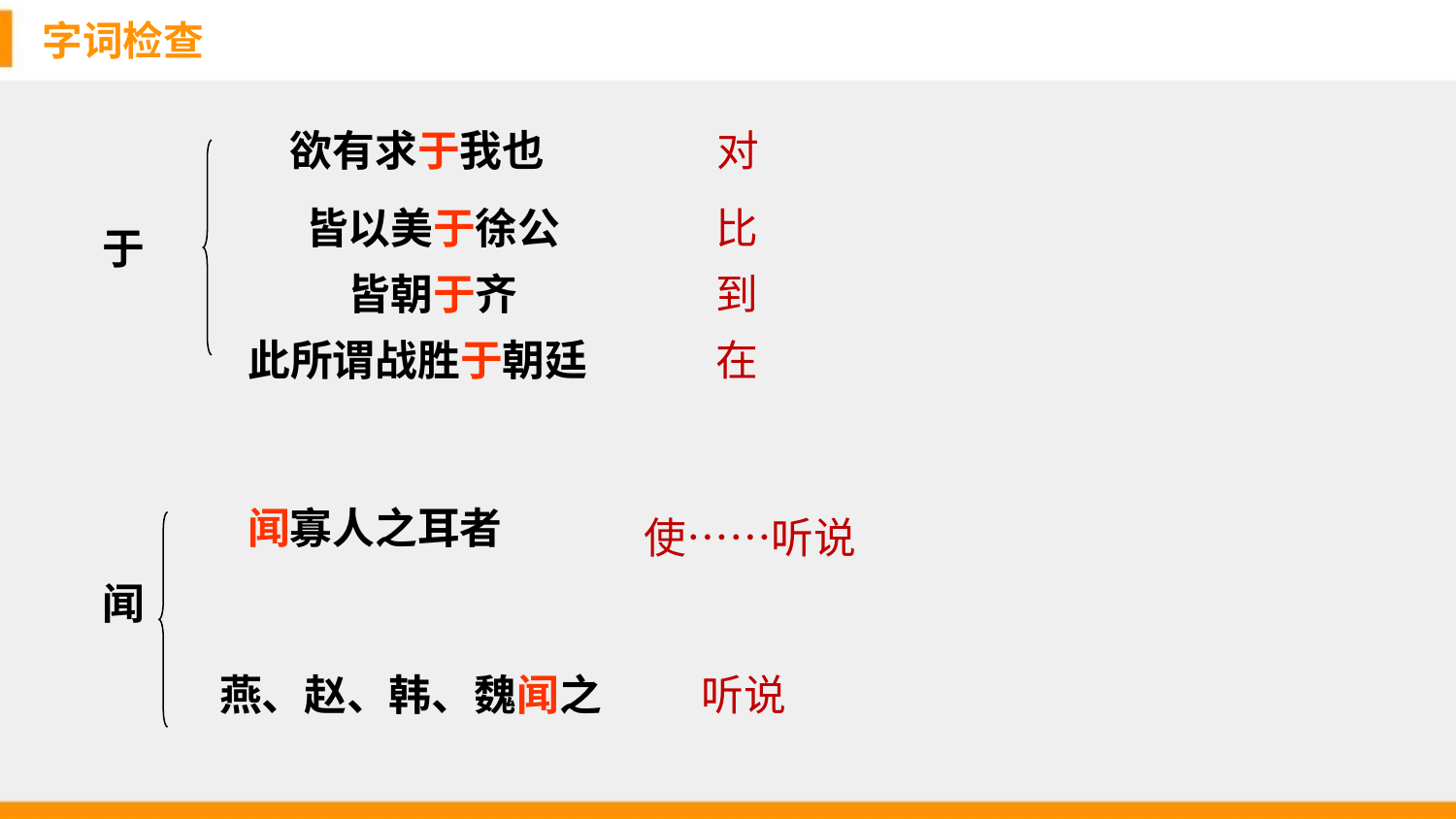

字词检查
对
欲有求于我也

皆以美于徐公
比
于
到
皆朝于齐
此所谓战胜于朝廷
在
闻寡人之耳者
使……听说

闻
燕、赵、韩、魏闻之
听说